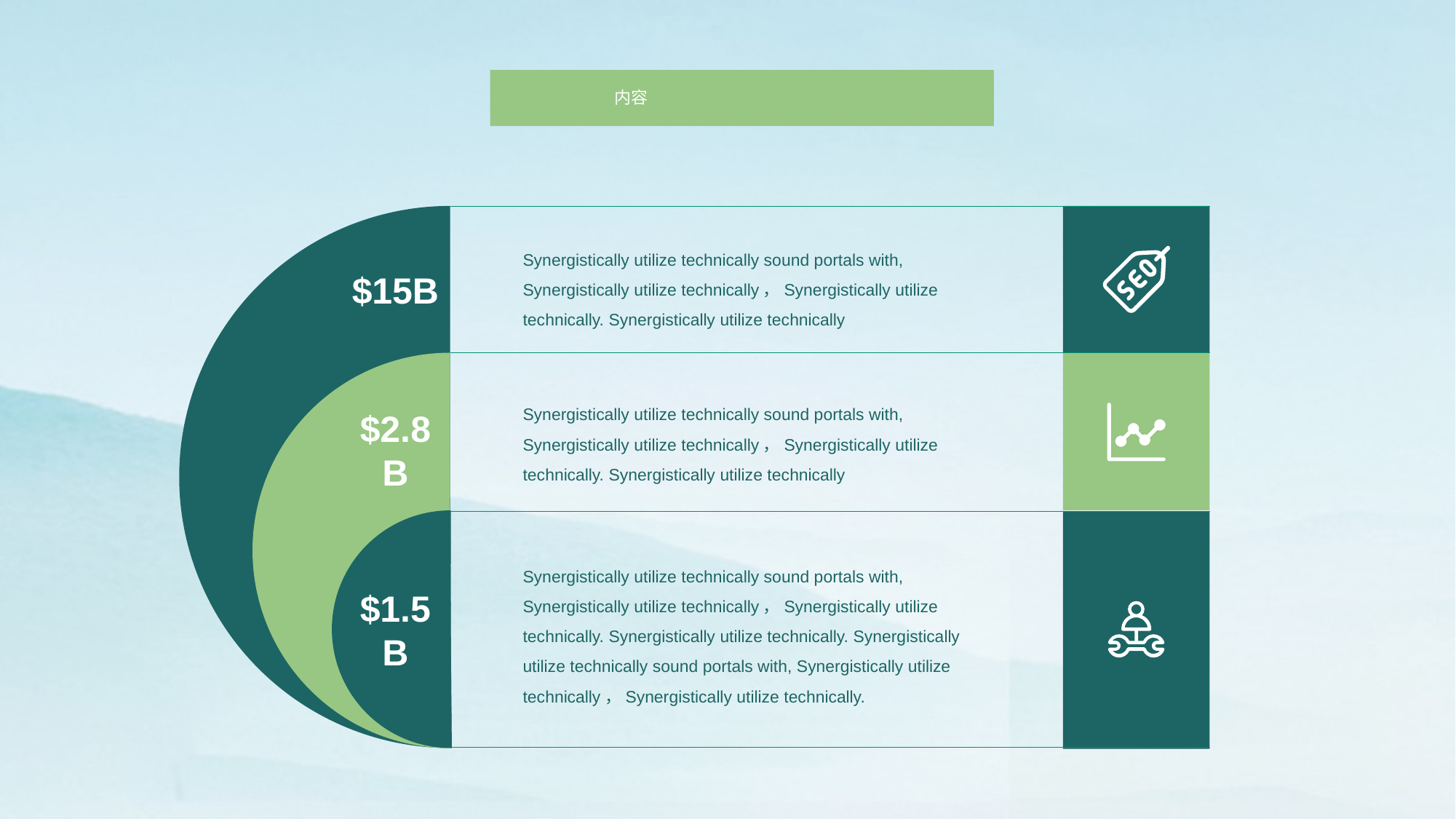

内容

Synergistically utilize technically sound portals with, Synergistically utilize technically，Synergistically utilize technically. Synergistically utilize technically

$15B

Synergistically utilize technically sound portals with, Synergistically utilize technically，Synergistically utilize technically. Synergistically utilize technically

$2.8B

Synergistically utilize technically sound portals with, Synergistically utilize technically，Synergistically utilize technically. Synergistically utilize technically. Synergistically utilize technically sound portals with, Synergistically utilize technically，Synergistically utilize technically.
$1.5B